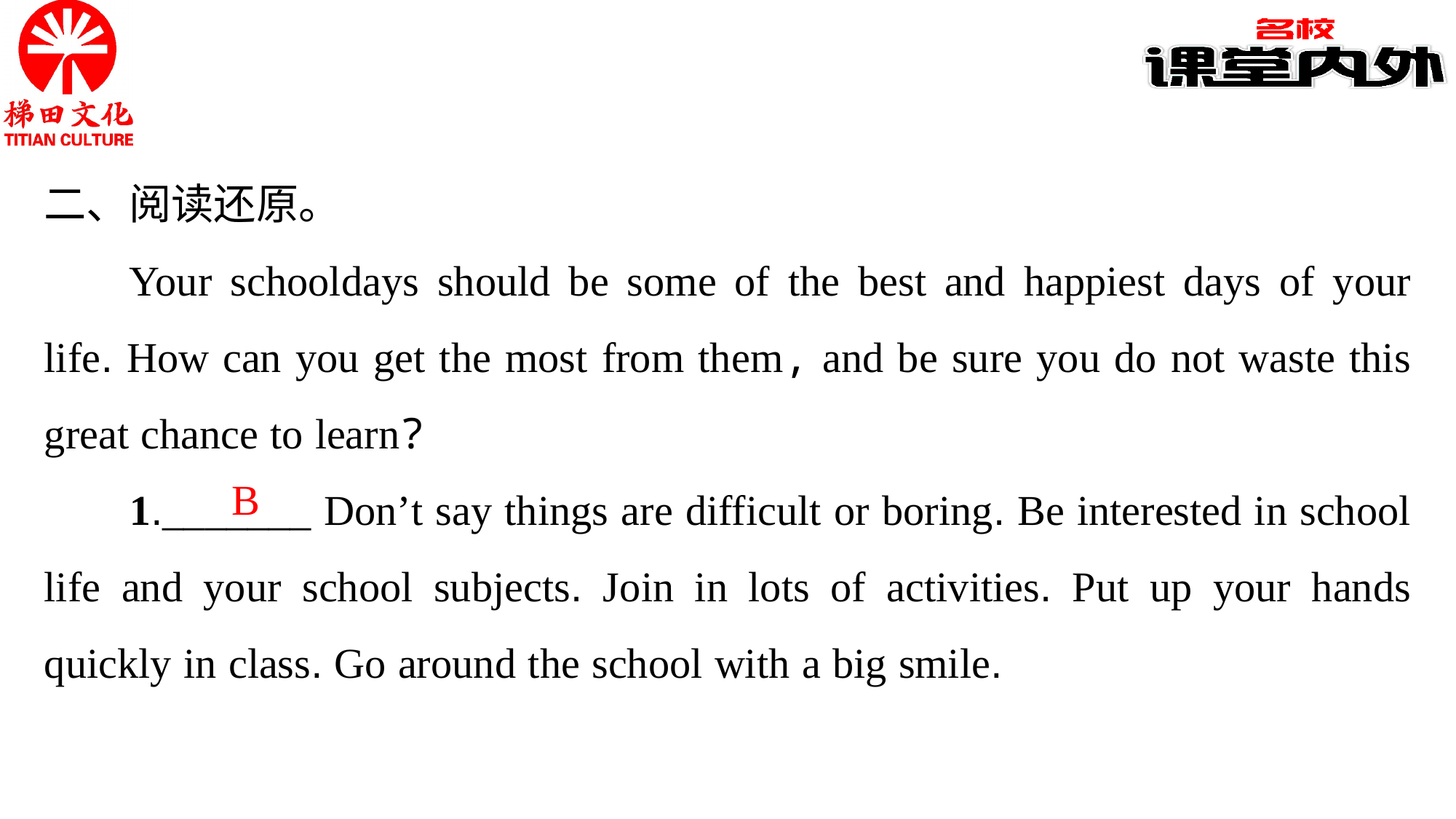

二、阅读还原。
Your schooldays should be some of the best and happiest days of your life. How can you get the most from them, and be sure you do not waste this great chance to learn?
1._______ Don’t say things are difficult or boring. Be interested in school life and your school subjects. Join in lots of activities. Put up your hands quickly in class. Go around the school with a big smile.
B